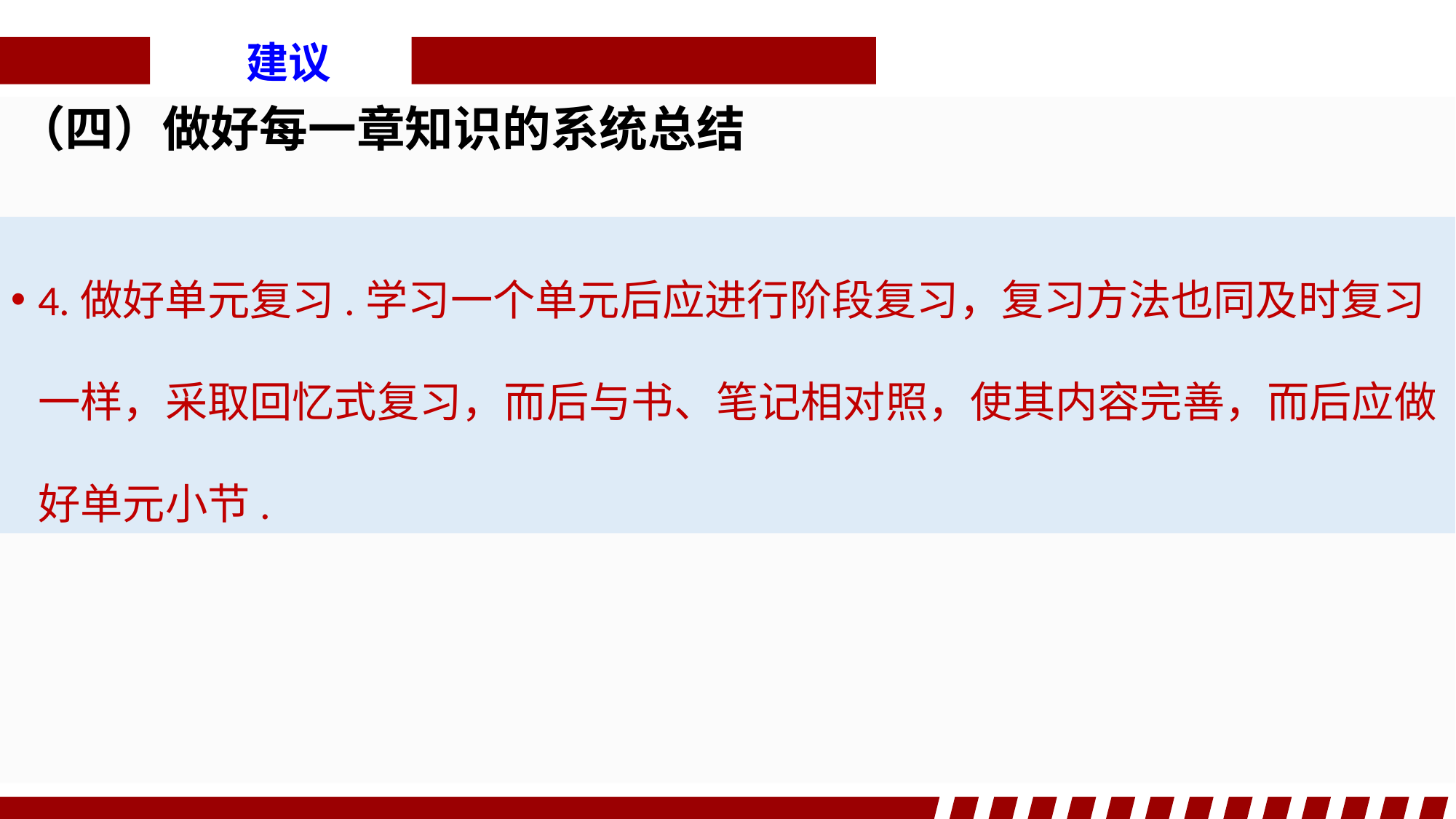

建议

（四）做好每一章知识的系统总结
4.做好单元复习.学习一个单元后应进行阶段复习，复习方法也同及时复习一样，采取回忆式复习，而后与书、笔记相对照，使其内容完善，而后应做好单元小节.